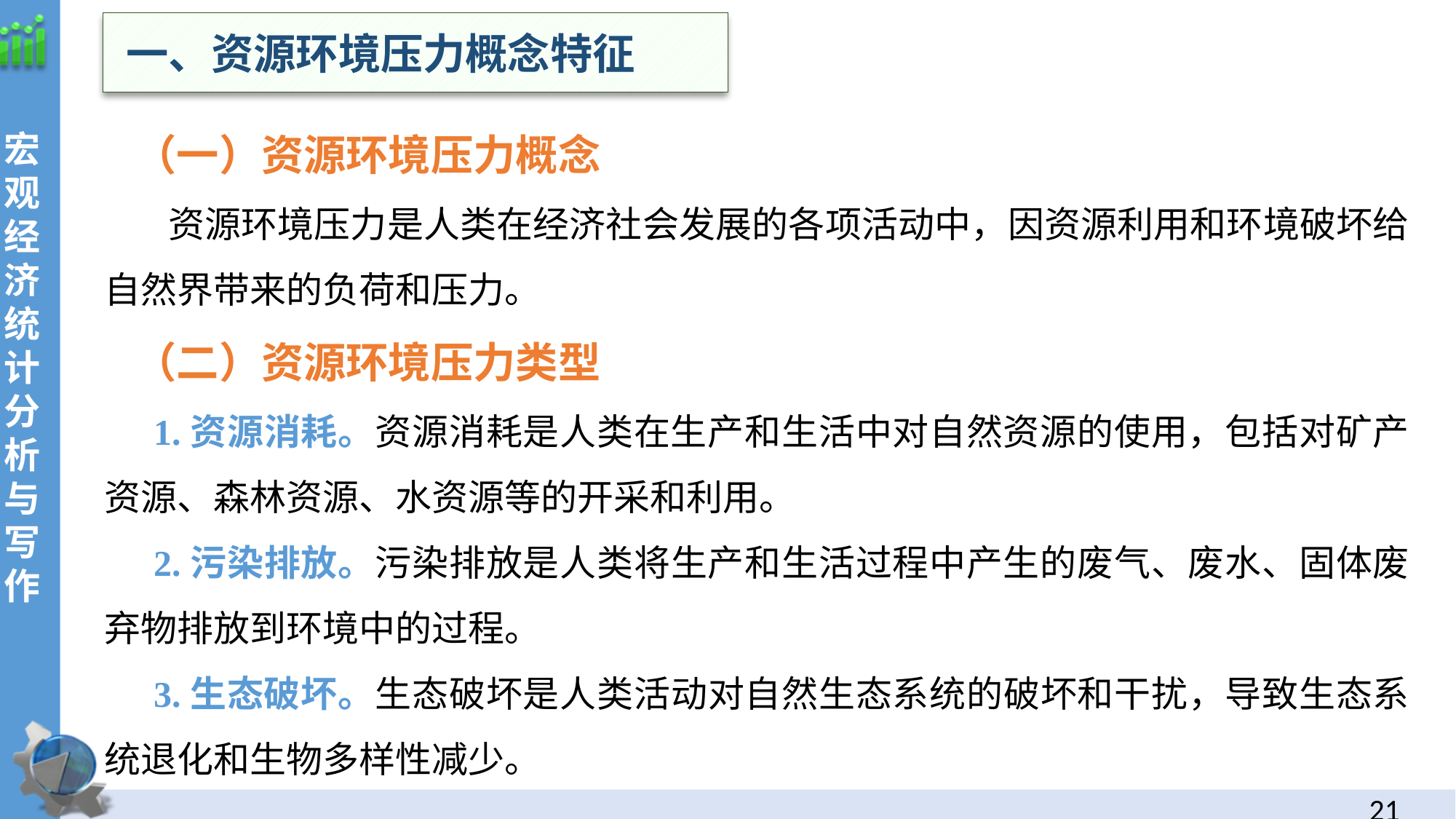

一、资源环境压力概念特征
（一）资源环境压力概念
   资源环境压力是人类在经济社会发展的各项活动中，因资源利用和环境破坏给自然界带来的负荷和压力。
（二）资源环境压力类型
  1.资源消耗。资源消耗是人类在生产和生活中对自然资源的使用，包括对矿产资源、森林资源、水资源等的开采和利用。
  2.污染排放。污染排放是人类将生产和生活过程中产生的废气、废水、固体废弃物排放到环境中的过程。
  3.生态破坏。生态破坏是人类活动对自然生态系统的破坏和干扰，导致生态系统退化和生物多样性减少。

21